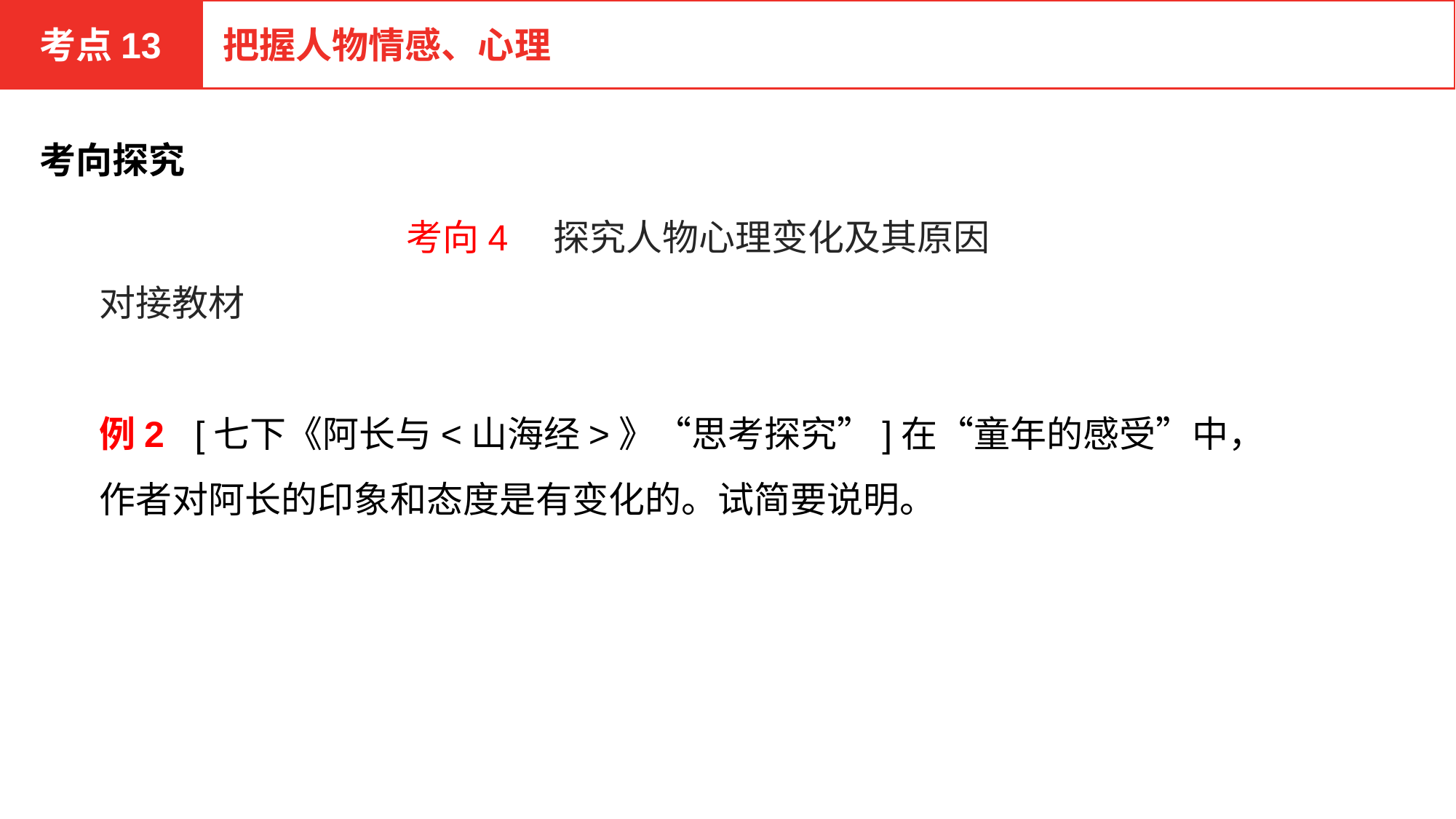

考点13
把握人物情感、心理
考向探究
考向4　探究人物心理变化及其原因
对接教材

例2   [七下《阿长与<山海经>》“思考探究”]在“童年的感受”中，作者对阿长的印象和态度是有变化的。试简要说明。